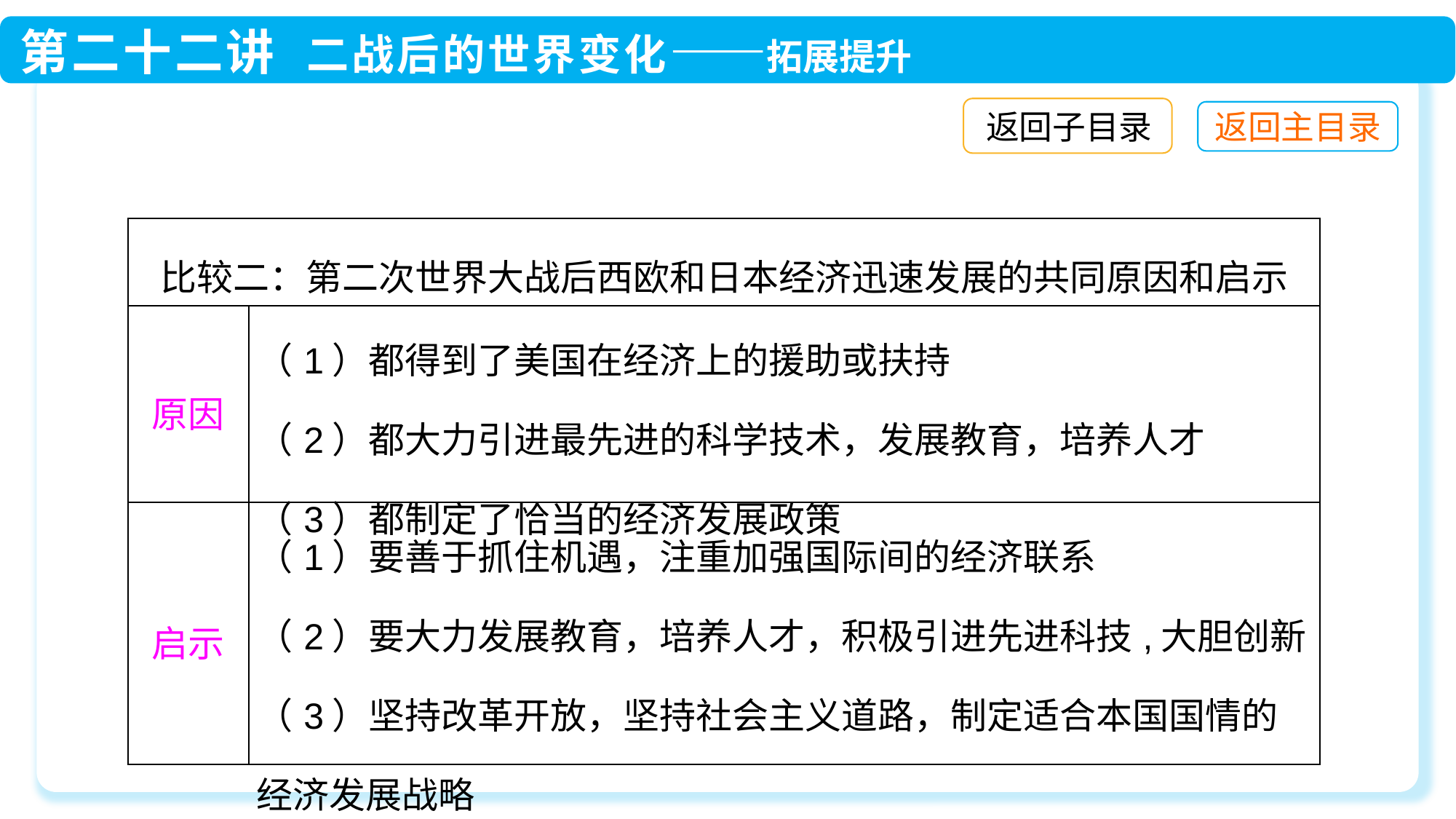

返回子目录
| 比较二：第二次世界大战后西欧和日本经济迅速发展的共同原因和启示 |  |
| --- | --- |
| 原因 | （1）都得到了美国在经济上的援助或扶持 （2）都大力引进最先进的科学技术，发展教育，培养人才 （3）都制定了恰当的经济发展政策 |
| 启示 | （1）要善于抓住机遇，注重加强国际间的经济联系 （2）要大力发展教育，培养人才，积极引进先进科技,大胆创新 （3）坚持改革开放，坚持社会主义道路，制定适合本国国情的经济发展战略 |